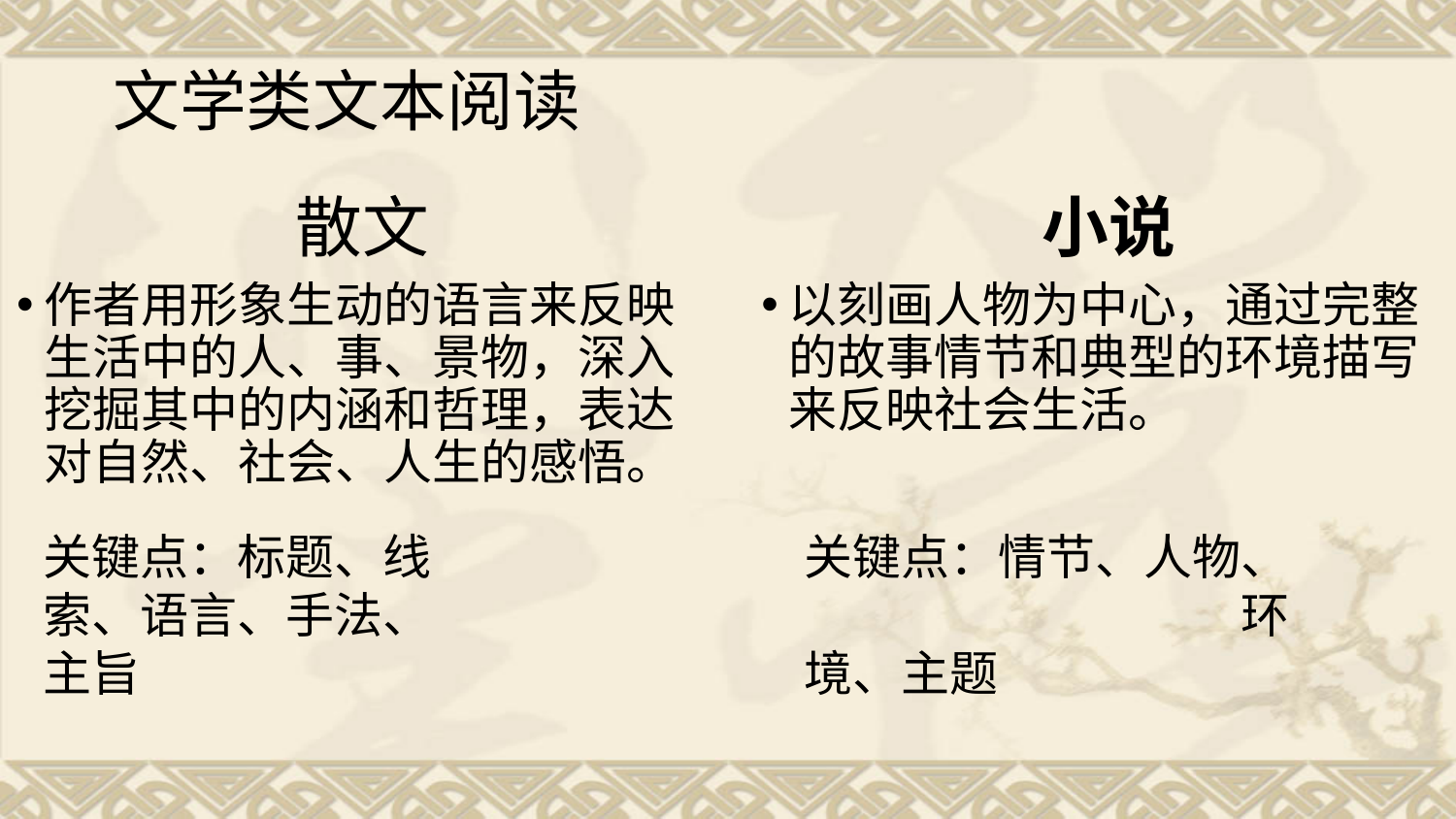

# 文学类文本阅读
散文
小说
作者用形象生动的语言来反映生活中的人、事、景物，深入挖掘其中的内涵和哲理，表达对自然、社会、人生的感悟。
以刻画人物为中心，通过完整的故事情节和典型的环境描写来反映社会生活。
关键点：标题、线索、语言、手法、主旨
关键点：情节、人物、　　　　　　　　　环境、主题